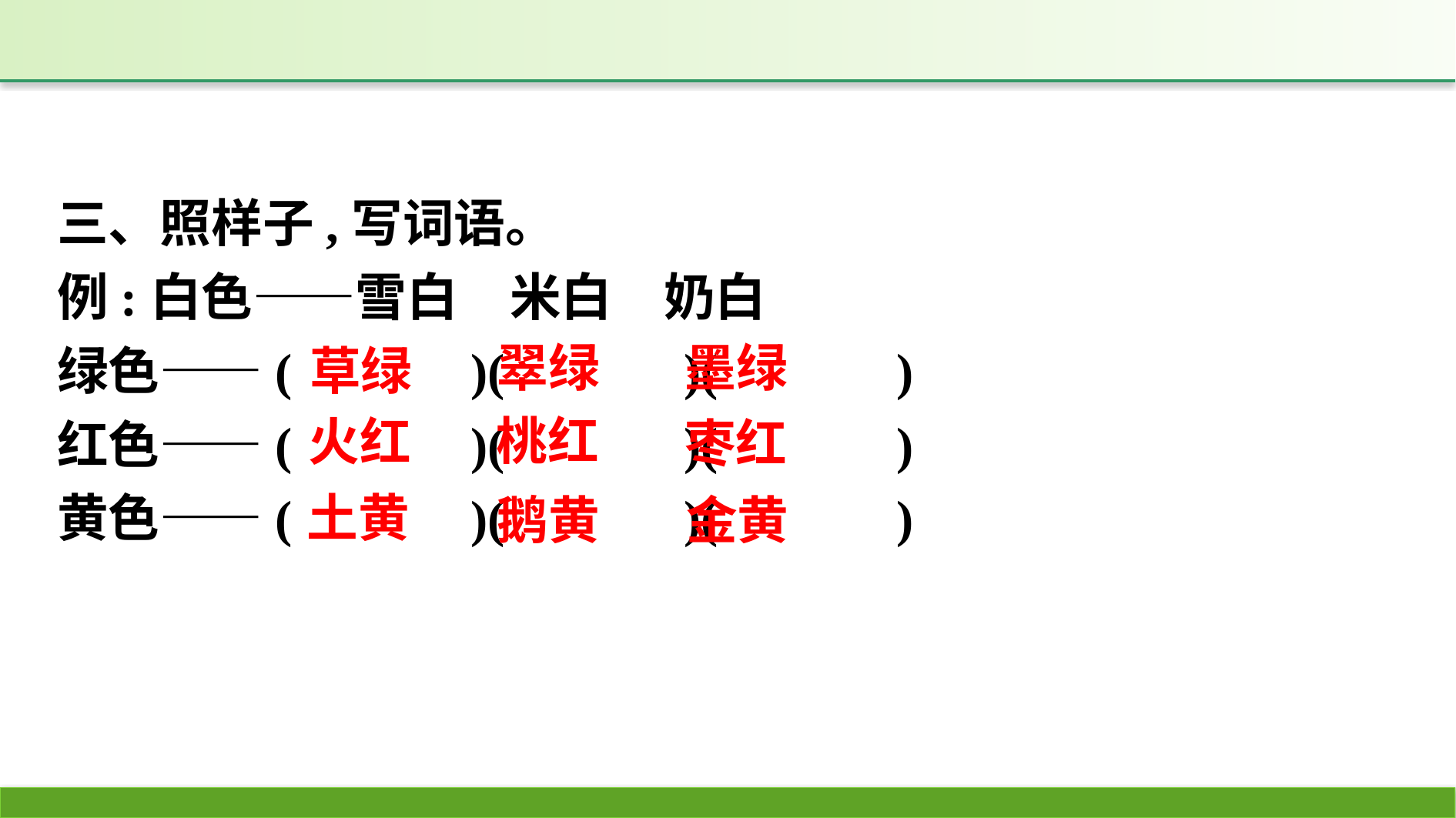

三、照样子,写词语。
例:白色——雪白　米白　奶白
绿色——(　　　)(　　　)(　　　)
红色——(　　　)(　　　)(　　　)
黄色——(　　　)(　　　)(　　　)
翠绿
墨绿
草绿
桃红
火红
枣红
土黄
鹅黄
金黄